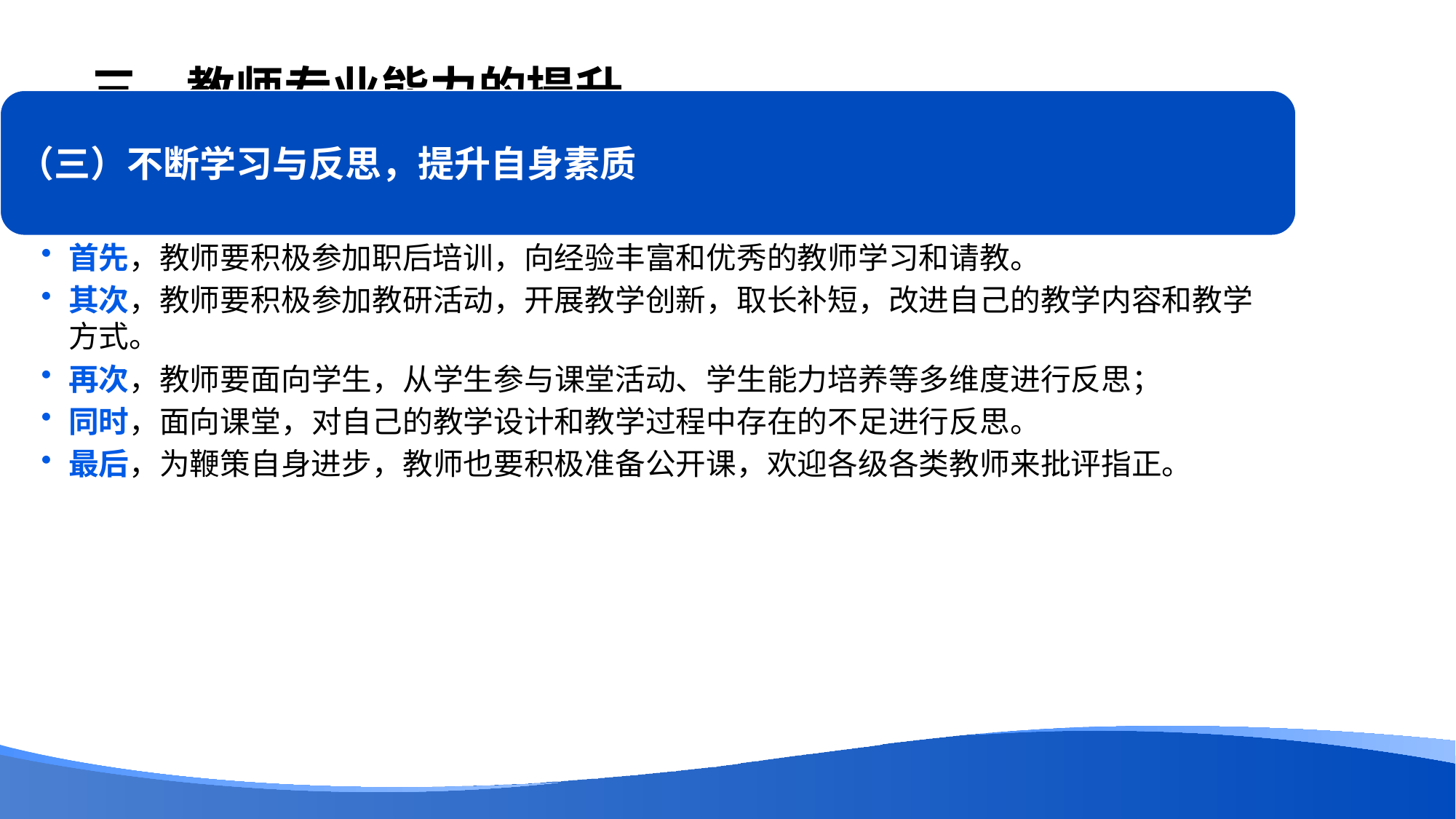

# 三、教师专业能力的提升
（三）不断学习与反思，提升自身素质
首先，教师要积极参加职后培训，向经验丰富和优秀的教师学习和请教。
其次，教师要积极参加教研活动，开展教学创新，取长补短，改进自己的教学内容和教学方式。
再次，教师要面向学生，从学生参与课堂活动、学生能力培养等多维度进行反思；
同时，面向课堂，对自己的教学设计和教学过程中存在的不足进行反思。
最后，为鞭策自身进步，教师也要积极准备公开课，欢迎各级各类教师来批评指正。